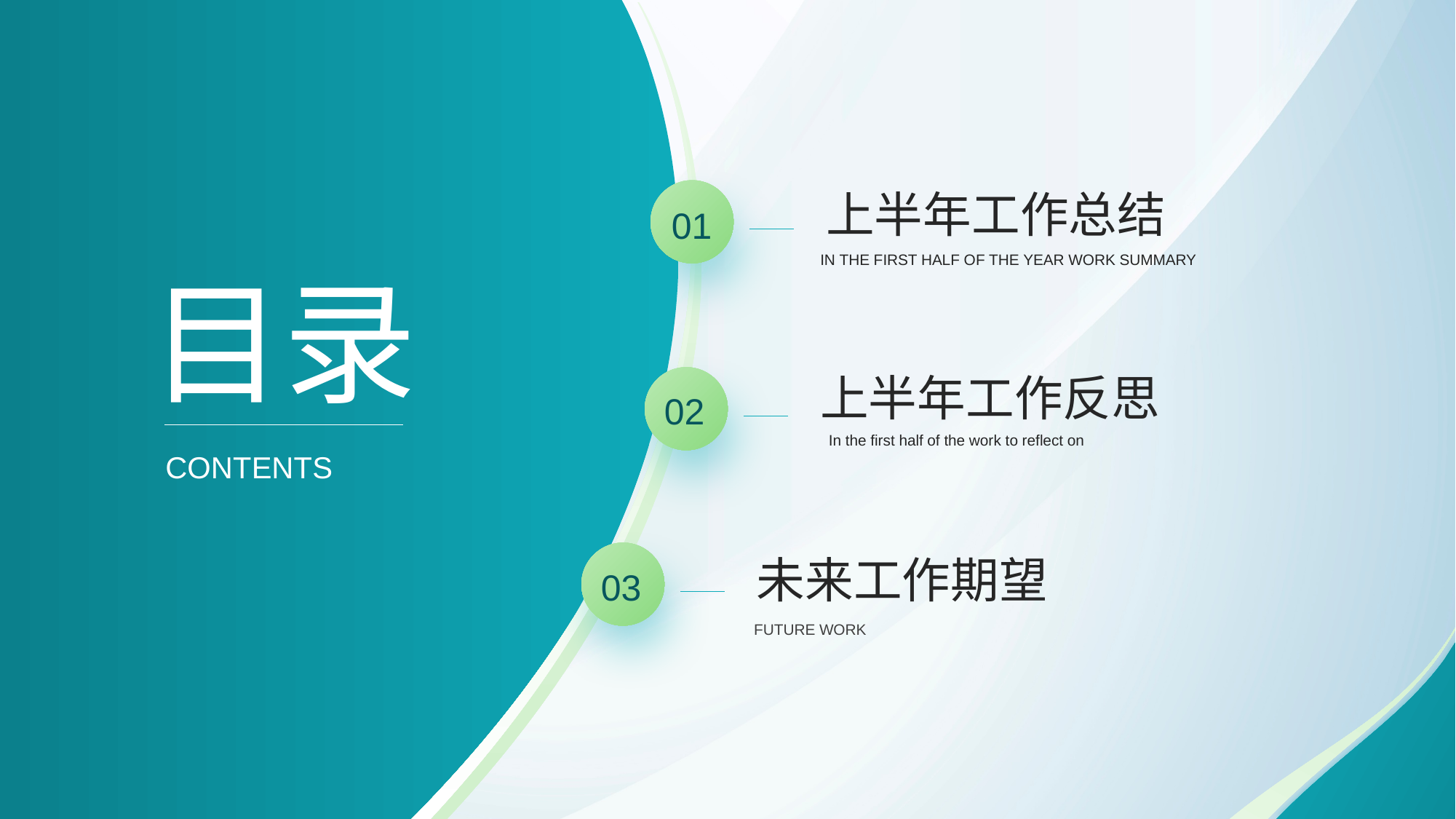

上半年工作总结

01
IN THE FIRST HALF OF THE YEAR WORK SUMMARY
目录

上半年工作反思

02
In the first half of the work to reflect on
CONTENTS

未来工作期望
03
FUTURE WORK